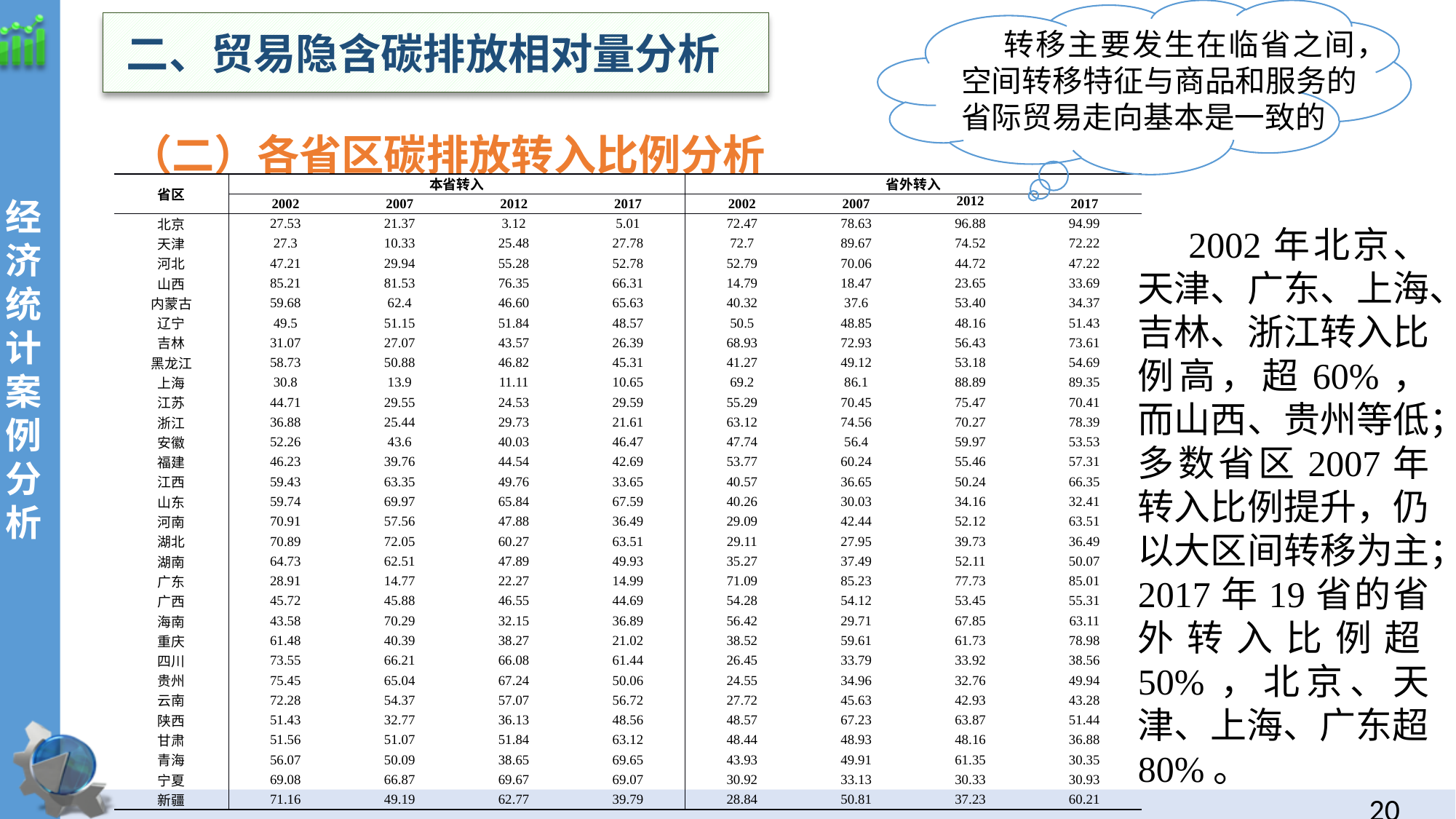

二、贸易隐含碳排放相对量分析
    转移主要发生在临省之间，空间转移特征与商品和服务的省际贸易走向基本是一致的
 （二）各省区碳排放转入比例分析

经
济统计案例分析

| 省区 | 本省转入 |  |  |  | 省外转入 |  |  |  |
| --- | --- | --- | --- | --- | --- | --- | --- | --- |
|  | 2002 | 2007 | 2012 | 2017 | 2002 | 2007 | 2012 | 2017 |
| 北京 | 27.53 | 21.37 | 3.12 | 5.01 | 72.47 | 78.63 | 96.88 | 94.99 |
| 天津 | 27.3 | 10.33 | 25.48 | 27.78 | 72.7 | 89.67 | 74.52 | 72.22 |
| 河北 | 47.21 | 29.94 | 55.28 | 52.78 | 52.79 | 70.06 | 44.72 | 47.22 |
| 山西 | 85.21 | 81.53 | 76.35 | 66.31 | 14.79 | 18.47 | 23.65 | 33.69 |
| 内蒙古 | 59.68 | 62.4 | 46.60 | 65.63 | 40.32 | 37.6 | 53.40 | 34.37 |
| 辽宁 | 49.5 | 51.15 | 51.84 | 48.57 | 50.5 | 48.85 | 48.16 | 51.43 |
| 吉林 | 31.07 | 27.07 | 43.57 | 26.39 | 68.93 | 72.93 | 56.43 | 73.61 |
| 黑龙江 | 58.73 | 50.88 | 46.82 | 45.31 | 41.27 | 49.12 | 53.18 | 54.69 |
| 上海 | 30.8 | 13.9 | 11.11 | 10.65 | 69.2 | 86.1 | 88.89 | 89.35 |
| 江苏 | 44.71 | 29.55 | 24.53 | 29.59 | 55.29 | 70.45 | 75.47 | 70.41 |
| 浙江 | 36.88 | 25.44 | 29.73 | 21.61 | 63.12 | 74.56 | 70.27 | 78.39 |
| 安徽 | 52.26 | 43.6 | 40.03 | 46.47 | 47.74 | 56.4 | 59.97 | 53.53 |
| 福建 | 46.23 | 39.76 | 44.54 | 42.69 | 53.77 | 60.24 | 55.46 | 57.31 |
| 江西 | 59.43 | 63.35 | 49.76 | 33.65 | 40.57 | 36.65 | 50.24 | 66.35 |
| 山东 | 59.74 | 69.97 | 65.84 | 67.59 | 40.26 | 30.03 | 34.16 | 32.41 |
| 河南 | 70.91 | 57.56 | 47.88 | 36.49 | 29.09 | 42.44 | 52.12 | 63.51 |
| 湖北 | 70.89 | 72.05 | 60.27 | 63.51 | 29.11 | 27.95 | 39.73 | 36.49 |
| 湖南 | 64.73 | 62.51 | 47.89 | 49.93 | 35.27 | 37.49 | 52.11 | 50.07 |
| 广东 | 28.91 | 14.77 | 22.27 | 14.99 | 71.09 | 85.23 | 77.73 | 85.01 |
| 广西 | 45.72 | 45.88 | 46.55 | 44.69 | 54.28 | 54.12 | 53.45 | 55.31 |
| 海南 | 43.58 | 70.29 | 32.15 | 36.89 | 56.42 | 29.71 | 67.85 | 63.11 |
| 重庆 | 61.48 | 40.39 | 38.27 | 21.02 | 38.52 | 59.61 | 61.73 | 78.98 |
| 四川 | 73.55 | 66.21 | 66.08 | 61.44 | 26.45 | 33.79 | 33.92 | 38.56 |
| 贵州 | 75.45 | 65.04 | 67.24 | 50.06 | 24.55 | 34.96 | 32.76 | 49.94 |
| 云南 | 72.28 | 54.37 | 57.07 | 56.72 | 27.72 | 45.63 | 42.93 | 43.28 |
| 陕西 | 51.43 | 32.77 | 36.13 | 48.56 | 48.57 | 67.23 | 63.87 | 51.44 |
| 甘肃 | 51.56 | 51.07 | 51.84 | 63.12 | 48.44 | 48.93 | 48.16 | 36.88 |
| 青海 | 56.07 | 50.09 | 38.65 | 69.65 | 43.93 | 49.91 | 61.35 | 30.35 |
| 宁夏 | 69.08 | 66.87 | 69.67 | 69.07 | 30.92 | 33.13 | 30.33 | 30.93 |
| 新疆 | 71.16 | 49.19 | 62.77 | 39.79 | 28.84 | 50.81 | 37.23 | 60.21 |
    2002年北京、天津、广东、上海、吉林、浙江转入比例高，超60%，而山西、贵州等低；多数省区2007年转入比例提升，仍以大区间转移为主；2017年19省的省外转入比例超50%，北京、天津、上海、广东超80%。

20